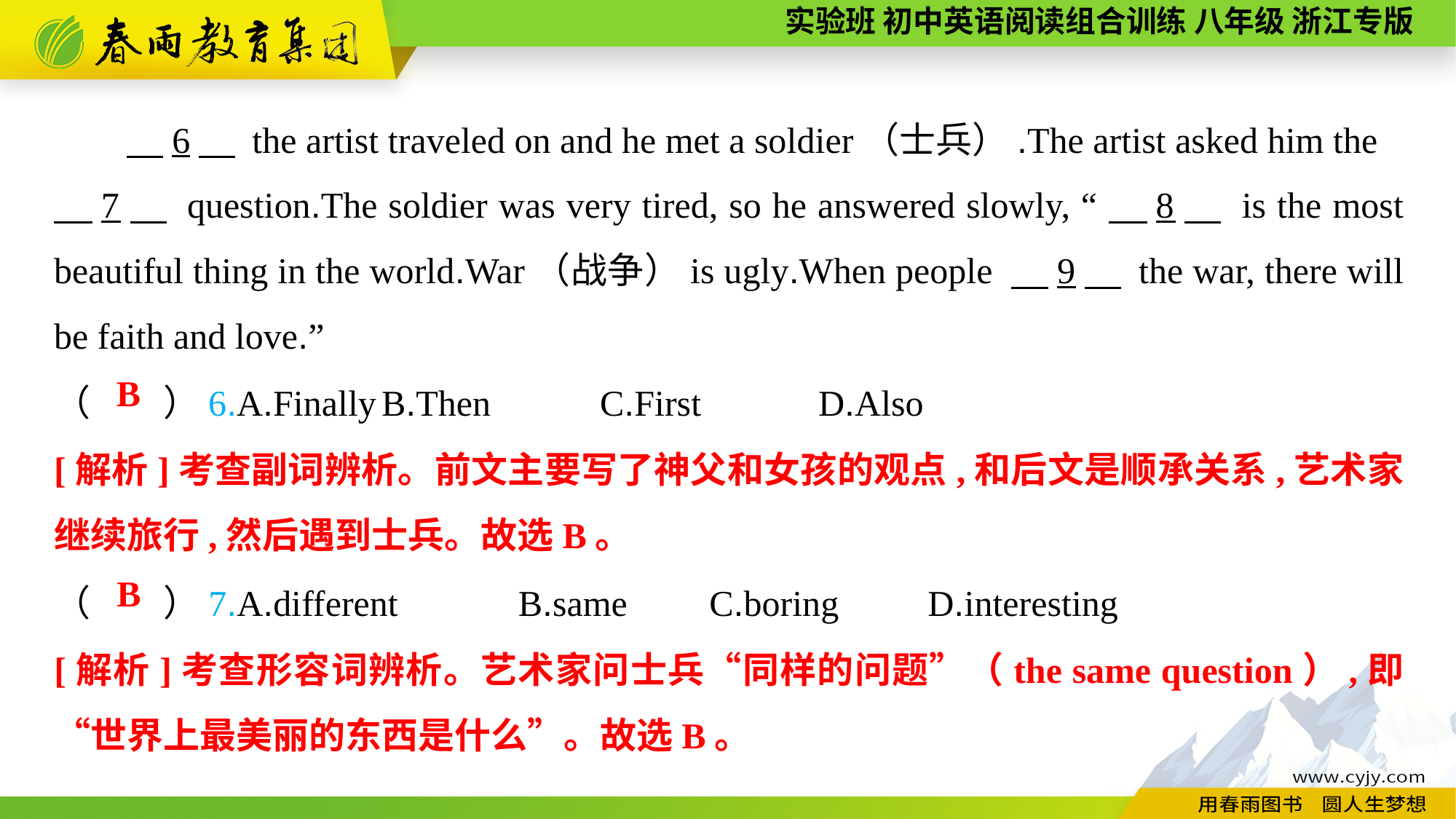

6　 the artist traveled on and he met a soldier（士兵）.The artist asked him the
　7　 question.The soldier was very tired, so he answered slowly, “　8　 is the most beautiful thing in the world.War（战争）is ugly.When people 　9　 the war, there will be faith and love.”
（　　）6.A.Finally	B.Then	C.First		D.Also
B
[解析]考查副词辨析。前文主要写了神父和女孩的观点,和后文是顺承关系,艺术家继续旅行,然后遇到士兵。故选B。
（　　）7.A.different	   B.same	C.boring	D.interesting
B
[解析]考查形容词辨析。艺术家问士兵“同样的问题”（the same question）,即“世界上最美丽的东西是什么”。故选B。